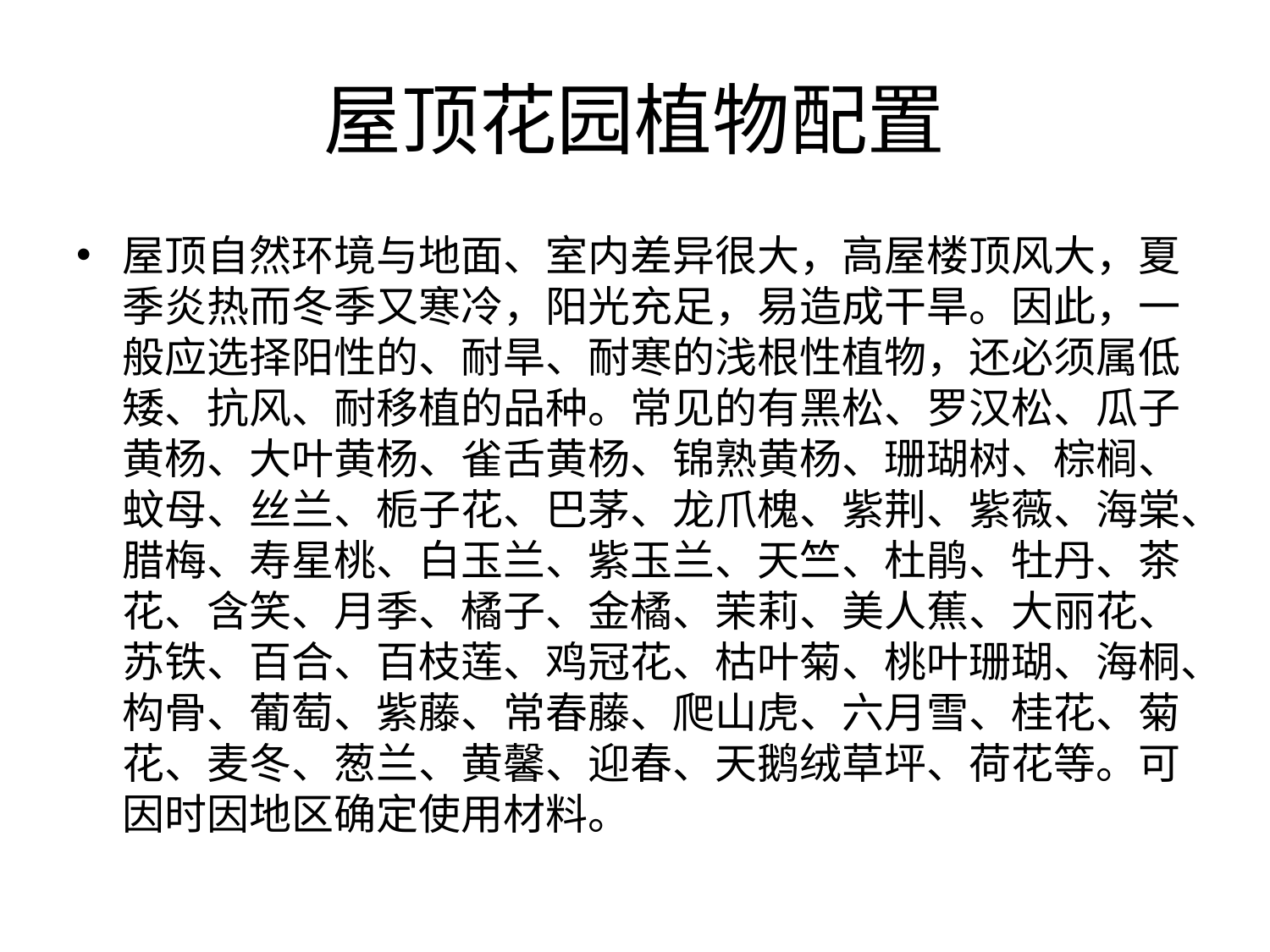

# 屋顶花园植物配置
屋顶自然环境与地面、室内差异很大，高屋楼顶风大，夏季炎热而冬季又寒冷，阳光充足，易造成干旱。因此，一般应选择阳性的、耐旱、耐寒的浅根性植物，还必须属低矮、抗风、耐移植的品种。常见的有黑松、罗汉松、瓜子黄杨、大叶黄杨、雀舌黄杨、锦熟黄杨、珊瑚树、棕榈、蚊母、丝兰、栀子花、巴茅、龙爪槐、紫荆、紫薇、海棠、腊梅、寿星桃、白玉兰、紫玉兰、天竺、杜鹃、牡丹、茶花、含笑、月季、橘子、金橘、茉莉、美人蕉、大丽花、苏铁、百合、百枝莲、鸡冠花、枯叶菊、桃叶珊瑚、海桐、构骨、葡萄、紫藤、常春藤、爬山虎、六月雪、桂花、菊花、麦冬、葱兰、黄馨、迎春、天鹅绒草坪、荷花等。可因时因地区确定使用材料。